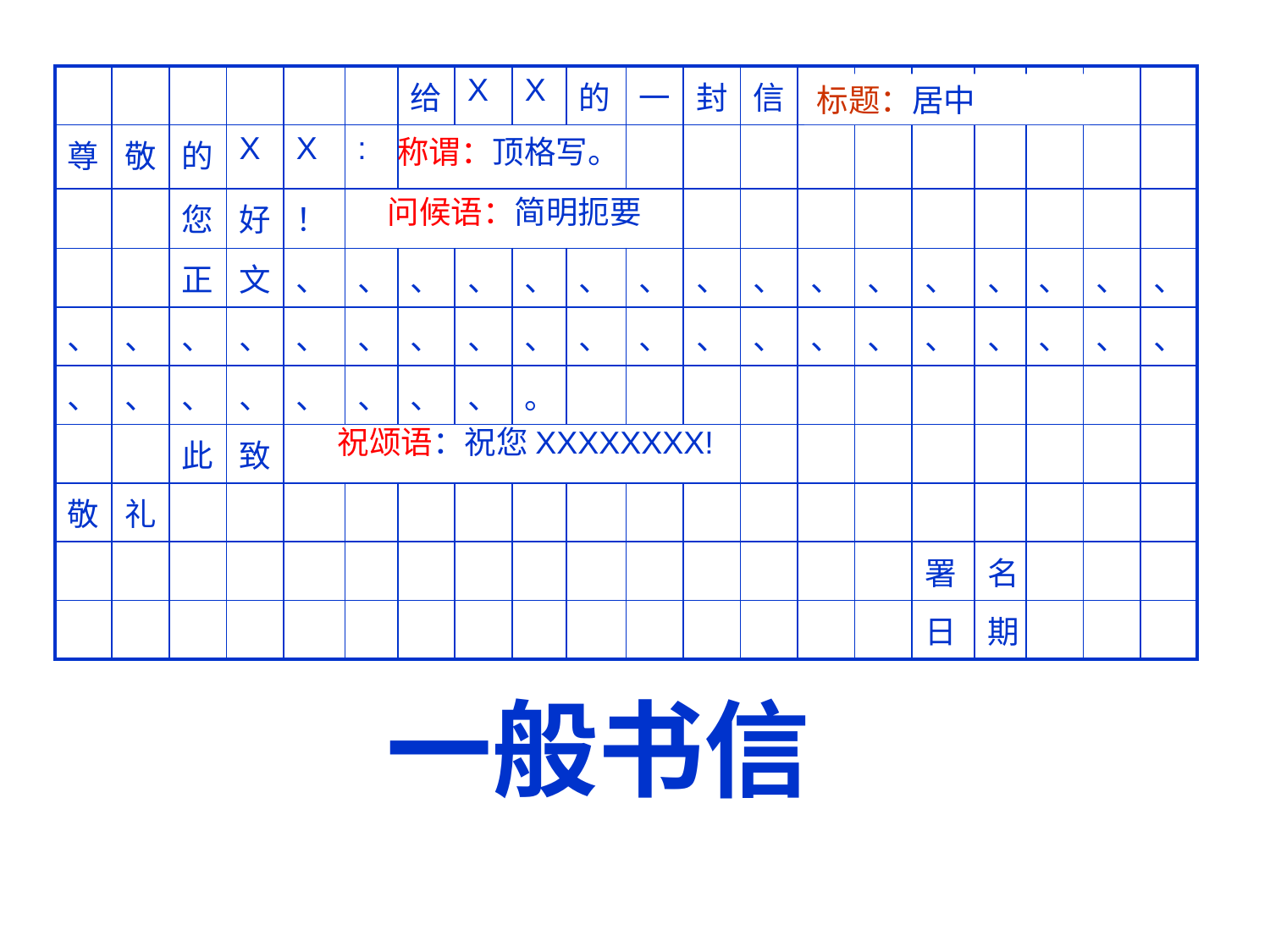

|  |  |  |  |  |  | 给 | X | X | 的 | 一 | 封 | 信 |  |  |  |  |  |  |  |
| --- | --- | --- | --- | --- | --- | --- | --- | --- | --- | --- | --- | --- | --- | --- | --- | --- | --- | --- | --- |
| 尊 | 敬 | 的 | X | X | : |  |  |  |  |  |  |  |  |  |  |  |  |  |  |
|  |  | 您 | 好 | ！ |  |  |  |  |  |  |  |  |  |  |  |  |  |  |  |
|  |  | 正 | 文 | 、 | 、 | 、 | 、 | 、 | 、 | 、 | 、 | 、 | 、 | 、 | 、 | 、 | 、 | 、 | 、 |
| 、 | 、 | 、 | 、 | 、 | 、 | 、 | 、 | 、 | 、 | 、 | 、 | 、 | 、 | 、 | 、 | 、 | 、 | 、 | 、 |
| 、 | 、 | 、 | 、 | 、 | 、 | 、 | 、 | 。 |  |  |  |  |  |  |  |  |  |  |  |
|  |  | 此 | 致 |  |  |  |  |  |  |  |  |  |  |  |  |  |  |  |  |
| 敬 | 礼 |  |  |  |  |  |  |  |  |  |  |  |  |  |  |  |  |  |  |
|  |  |  |  |  |  |  |  |  |  |  |  |  |  |  | 署 | 名 |  |  |  |
|  |  |  |  |  |  |  |  |  |  |  |  |  |  |  | 日 | 期 |  |  |  |
标题：居中
称谓：顶格写。
问候语：简明扼要
祝颂语：祝您XXXXXXXX!
一般书信